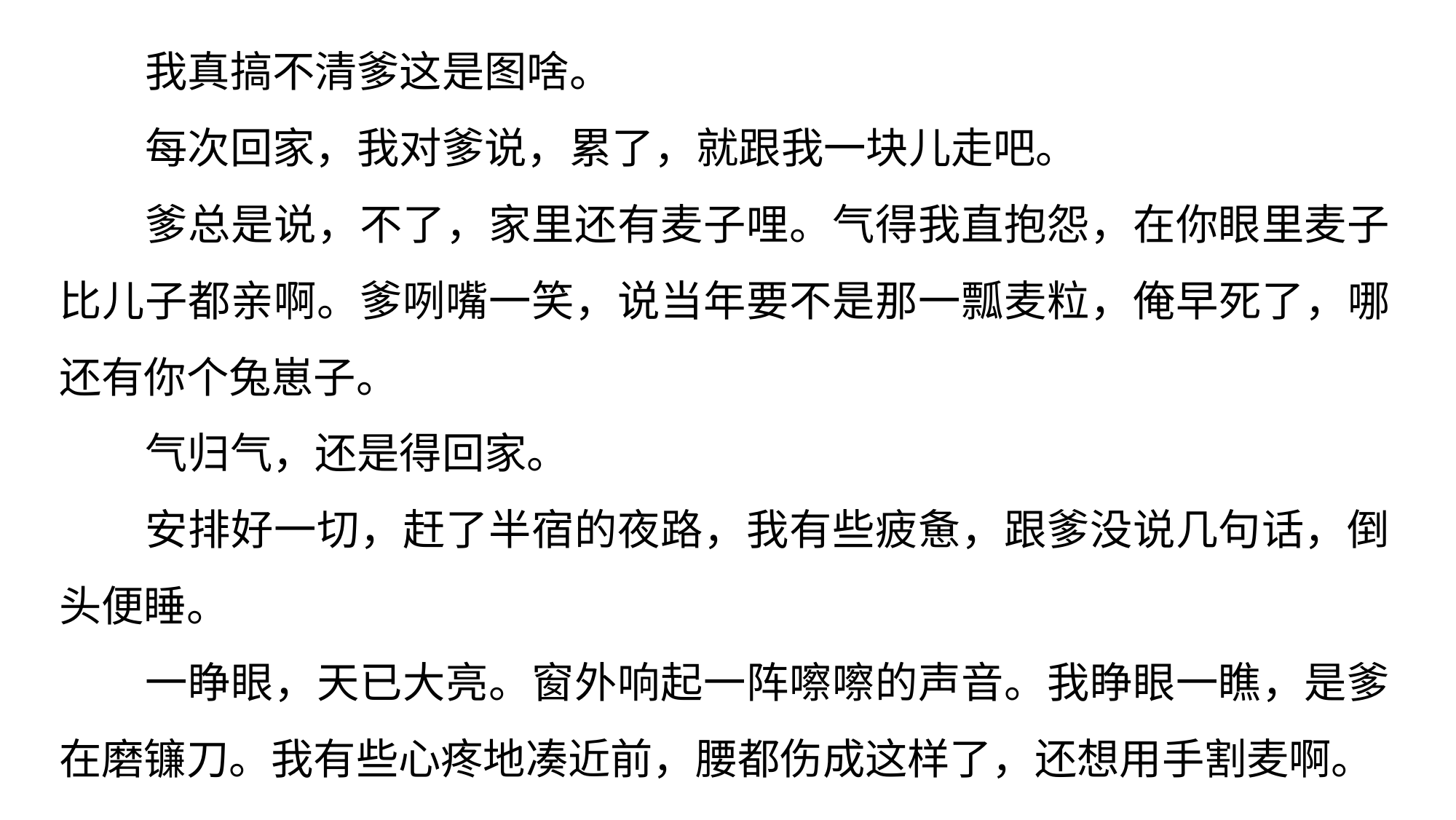

我真搞不清爹这是图啥。
每次回家，我对爹说，累了，就跟我一块儿走吧。
爹总是说，不了，家里还有麦子哩。气得我直抱怨，在你眼里麦子比儿子都亲啊。爹咧嘴一笑，说当年要不是那一瓢麦粒，俺早死了，哪还有你个兔崽子。
气归气，还是得回家。
安排好一切，赶了半宿的夜路，我有些疲惫，跟爹没说几句话，倒头便睡。
一睁眼，天已大亮。窗外响起一阵嚓嚓的声音。我睁眼一瞧，是爹在磨镰刀。我有些心疼地凑近前，腰都伤成这样了，还想用手割麦啊。